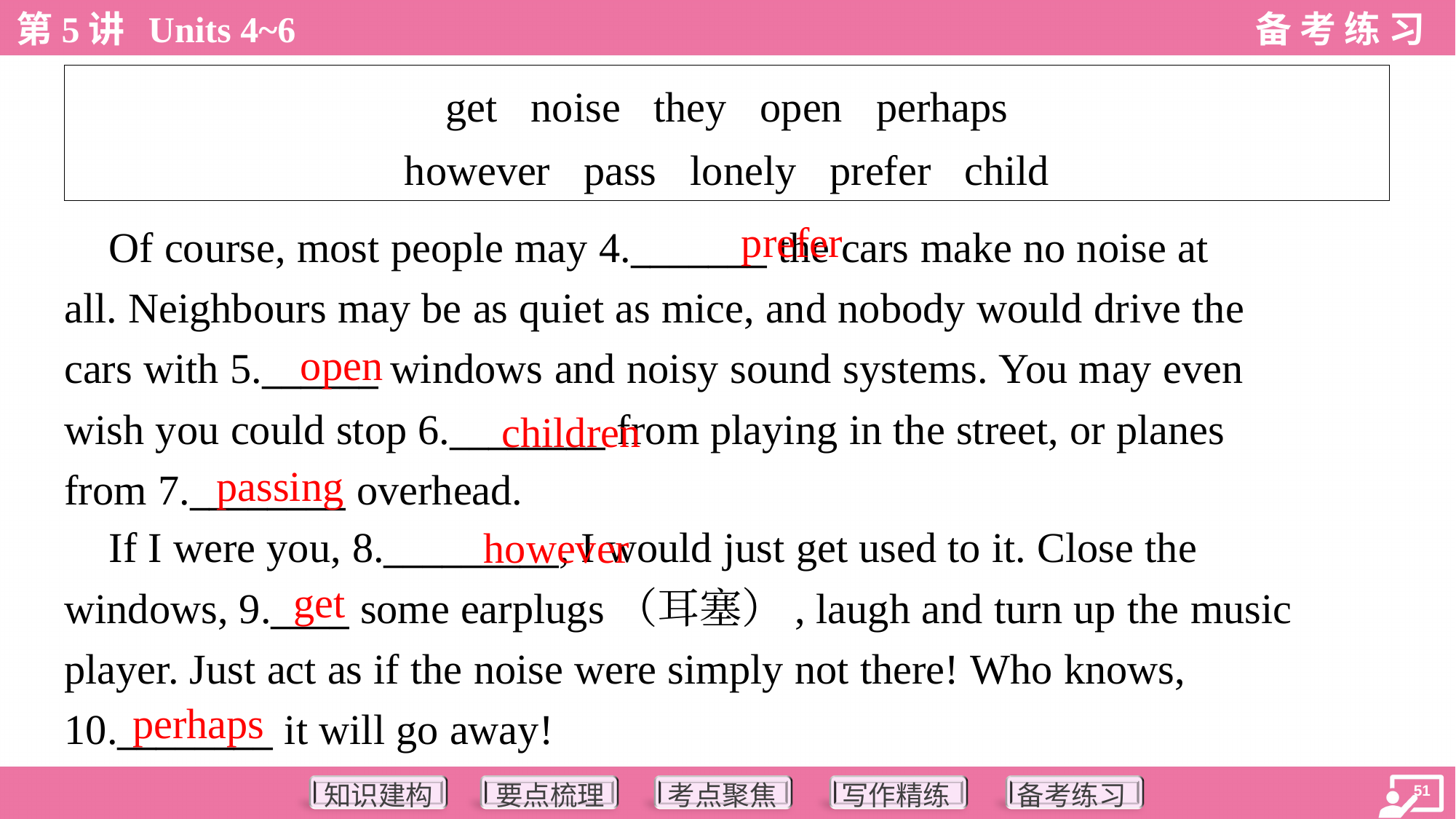

| get noise they open perhaps however pass lonely prefer child |
| --- |
prefer
    Of course, most people may 4._______ the cars make no noise at
all. Neighbours may be as quiet as mice, and nobody would drive the
cars with 5.______ windows and noisy sound systems. You may even
wish you could stop 6.________ from playing in the street, or planes
from 7.________ overhead.
open
children
passing
however
    If I were you, 8._________, I would just get used to it. Close the
windows, 9.____ some earplugs（耳塞）, laugh and turn up the music
player. Just act as if the noise were simply not there! Who knows,
10.________ it will go away!
get
perhaps